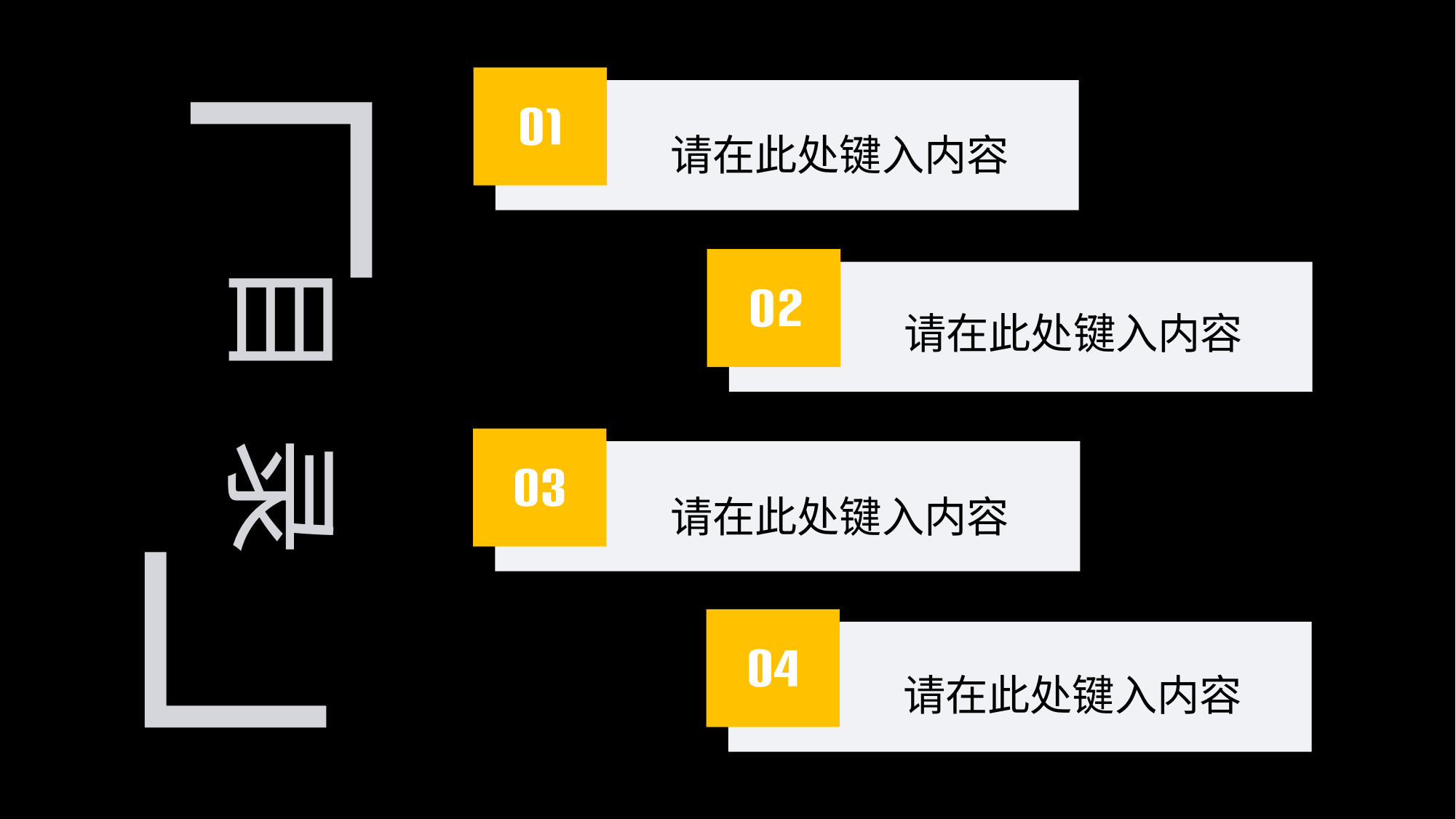

请在此处键入内容
目  录

请在此处键入内容

请在此处键入内容

请在此处键入内容